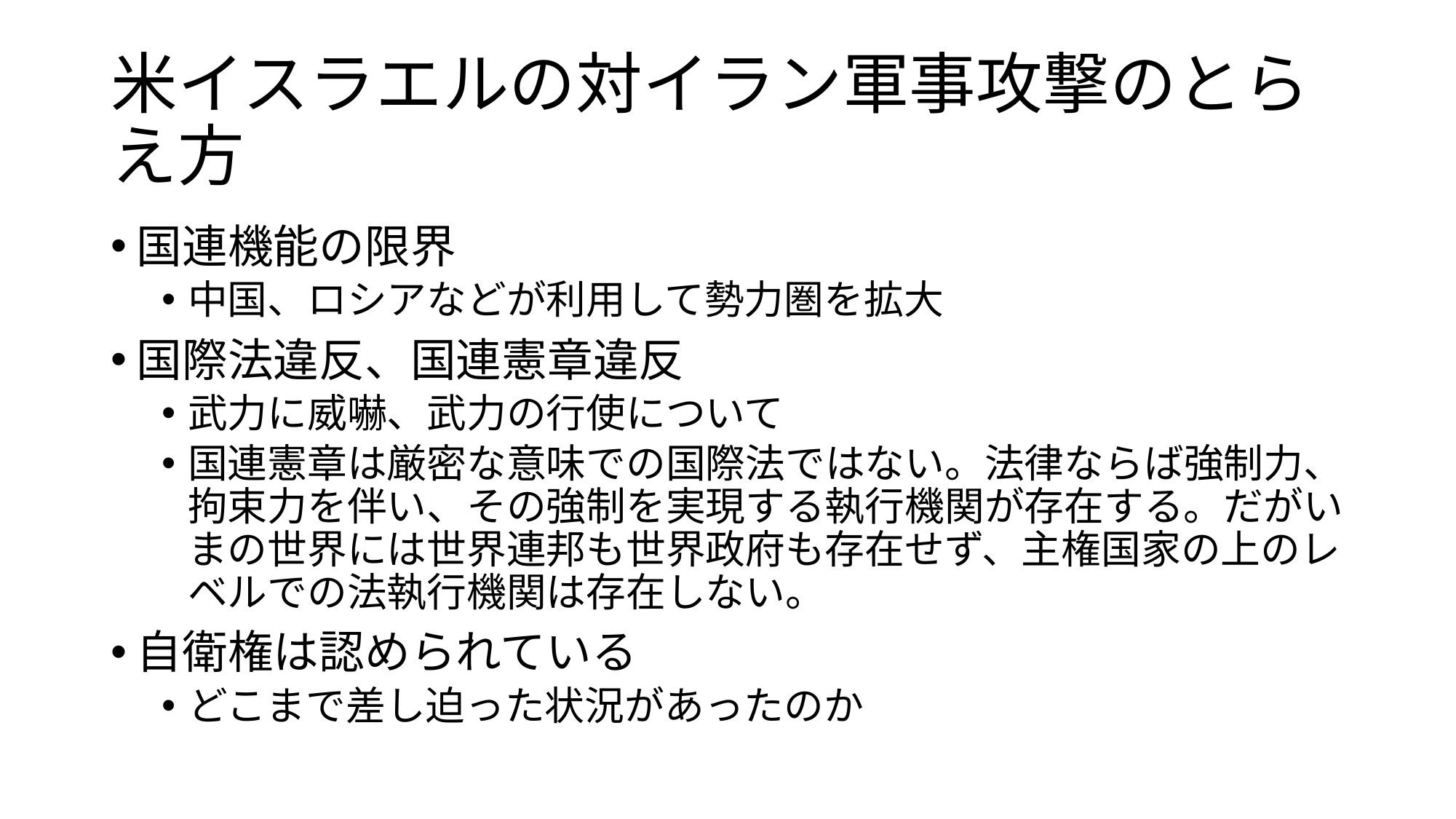

# 米イスラエルの対イラン軍事攻撃のとらえ方
国連機能の限界
中国、ロシアなどが利用して勢力圏を拡大
国際法違反、国連憲章違反
武力に威嚇、武力の行使について
国連憲章は厳密な意味での国際法ではない。法律ならば強制力、拘束力を伴い、その強制を実現する執行機関が存在する。だがいまの世界には世界連邦も世界政府も存在せず、主権国家の上のレベルでの法執行機関は存在しない。
自衛権は認められている
どこまで差し迫った状況があったのか